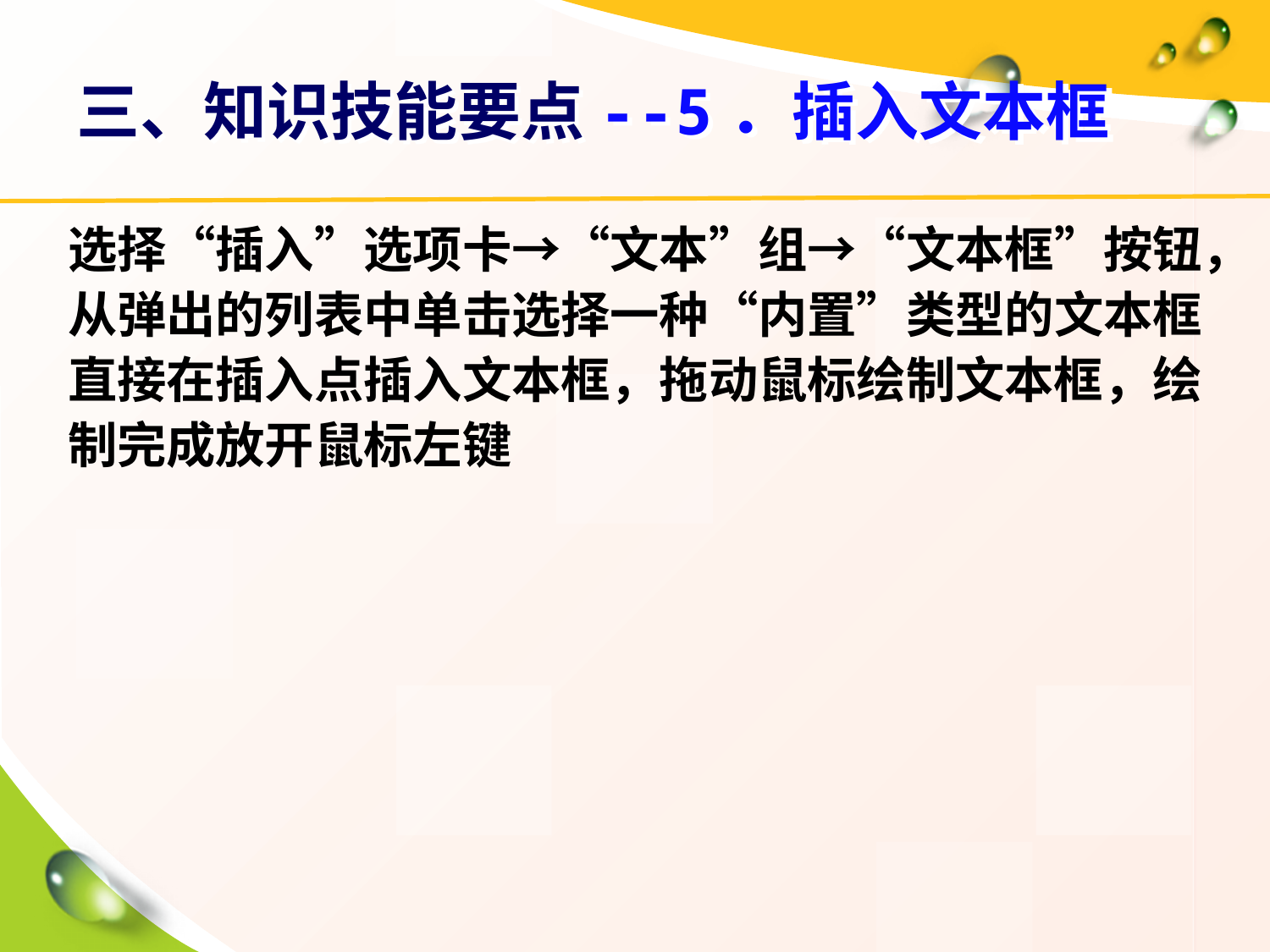

# 三、知识技能要点--5．插入文本框
选择“插入”选项卡→“文本”组→“文本框”按钮，从弹出的列表中单击选择一种“内置”类型的文本框直接在插入点插入文本框，拖动鼠标绘制文本框，绘制完成放开鼠标左键